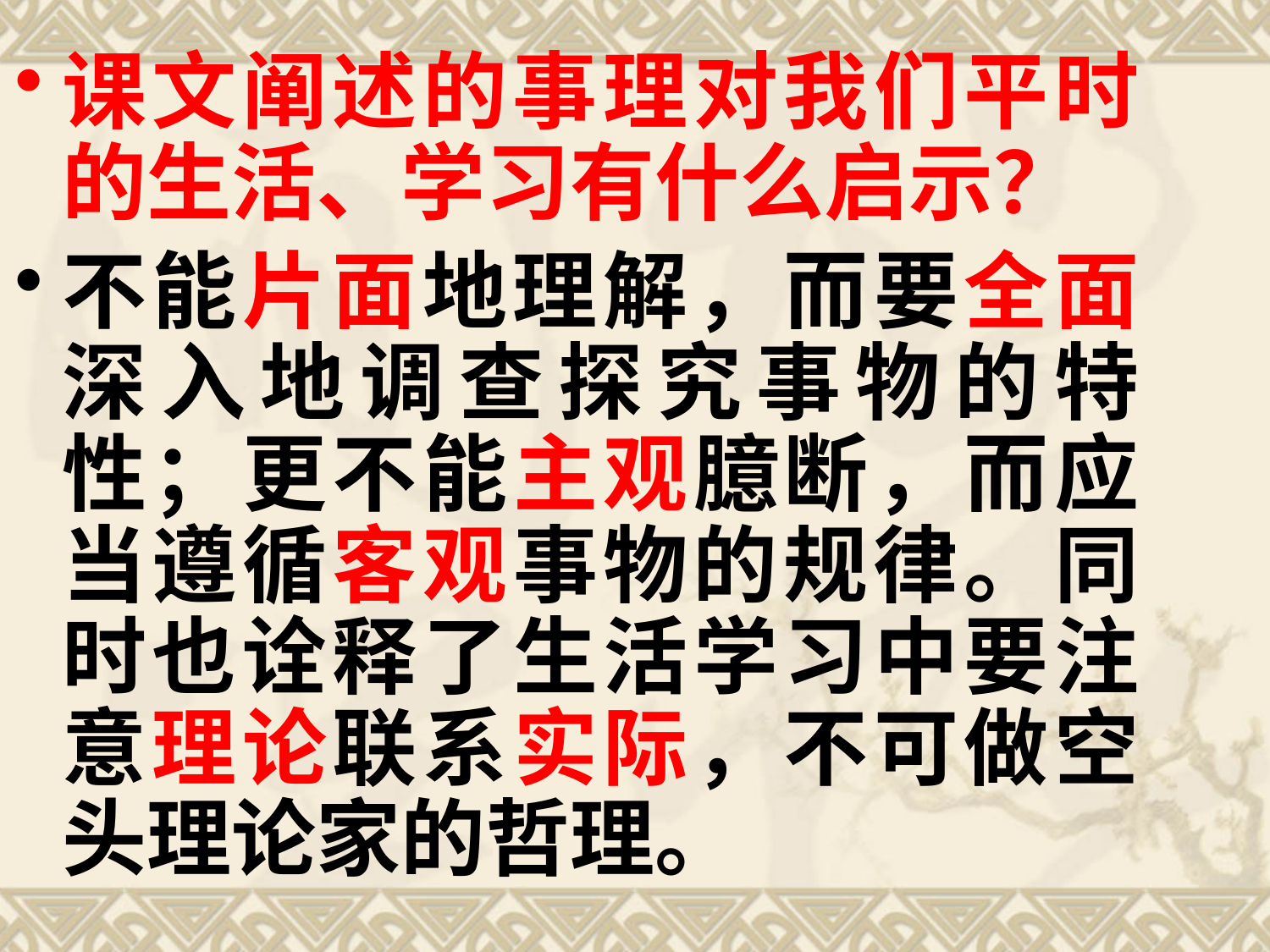

课文阐述的事理对我们平时的生活、学习有什么启示？
不能片面地理解，而要全面深入地调查探究事物的特性；更不能主观臆断，而应当遵循客观事物的规律。同时也诠释了生活学习中要注意理论联系实际，不可做空头理论家的哲理。